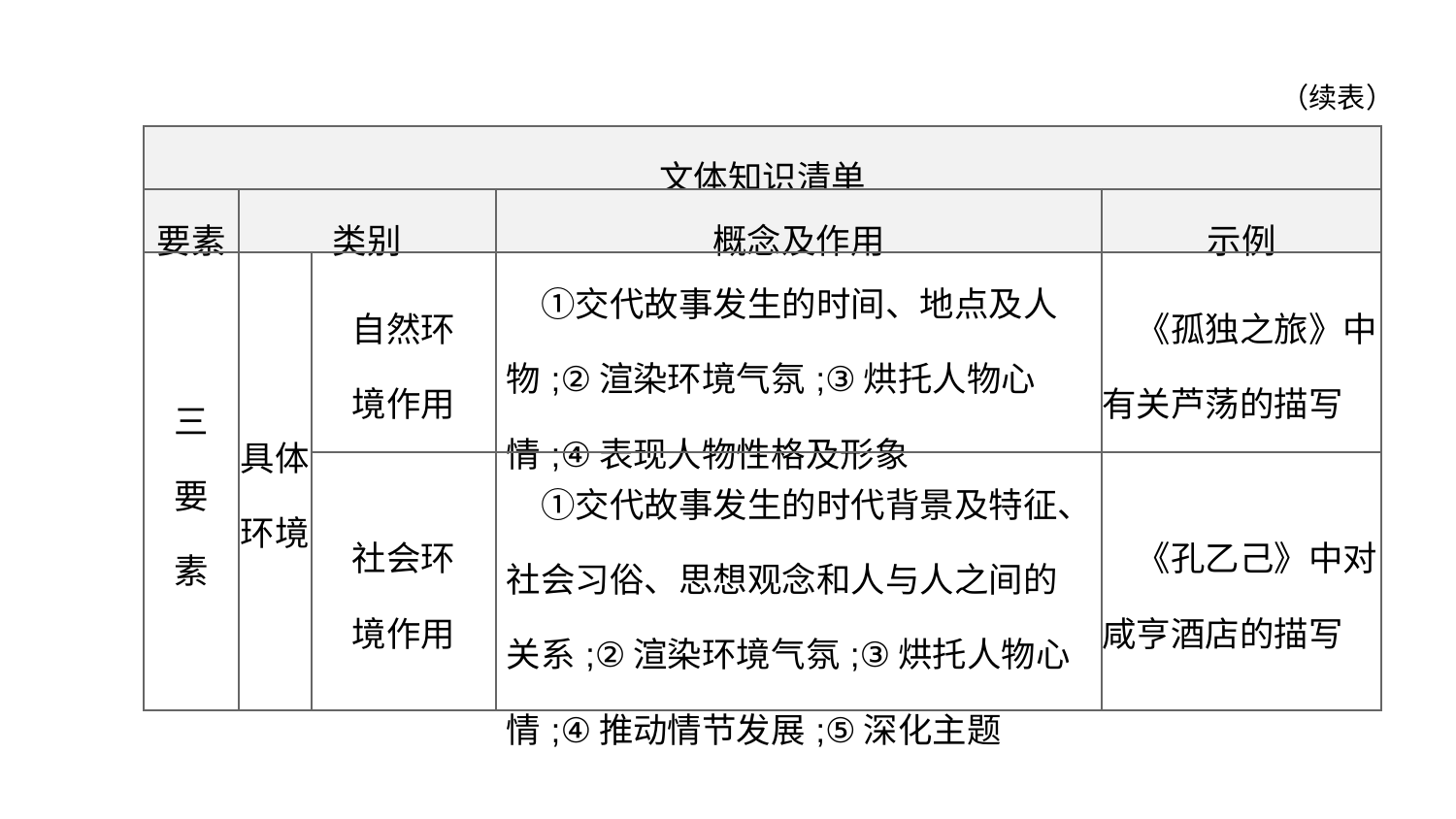

（续表）
| 文体知识清单 |  |  |  |  |
| --- | --- | --- | --- | --- |
| 要素 | 类别 |  | 概念及作用 | 示例 |
| 三 要 素 | 具体 环境 | 自然环 境作用 | ①交代故事发生的时间、地点及人 物;②渲染环境气氛;③烘托人物心情;④表现人物性格及形象 | 《孤独之旅》中有关芦荡的描写 |
|  |  | 社会环 境作用 | ①交代故事发生的时代背景及特征、社会习俗、思想观念和人与人之间的关系;②渲染环境气氛;③烘托人物心情;④推动情节发展;⑤深化主题 | 《孔乙己》中对咸亨酒店的描写 |